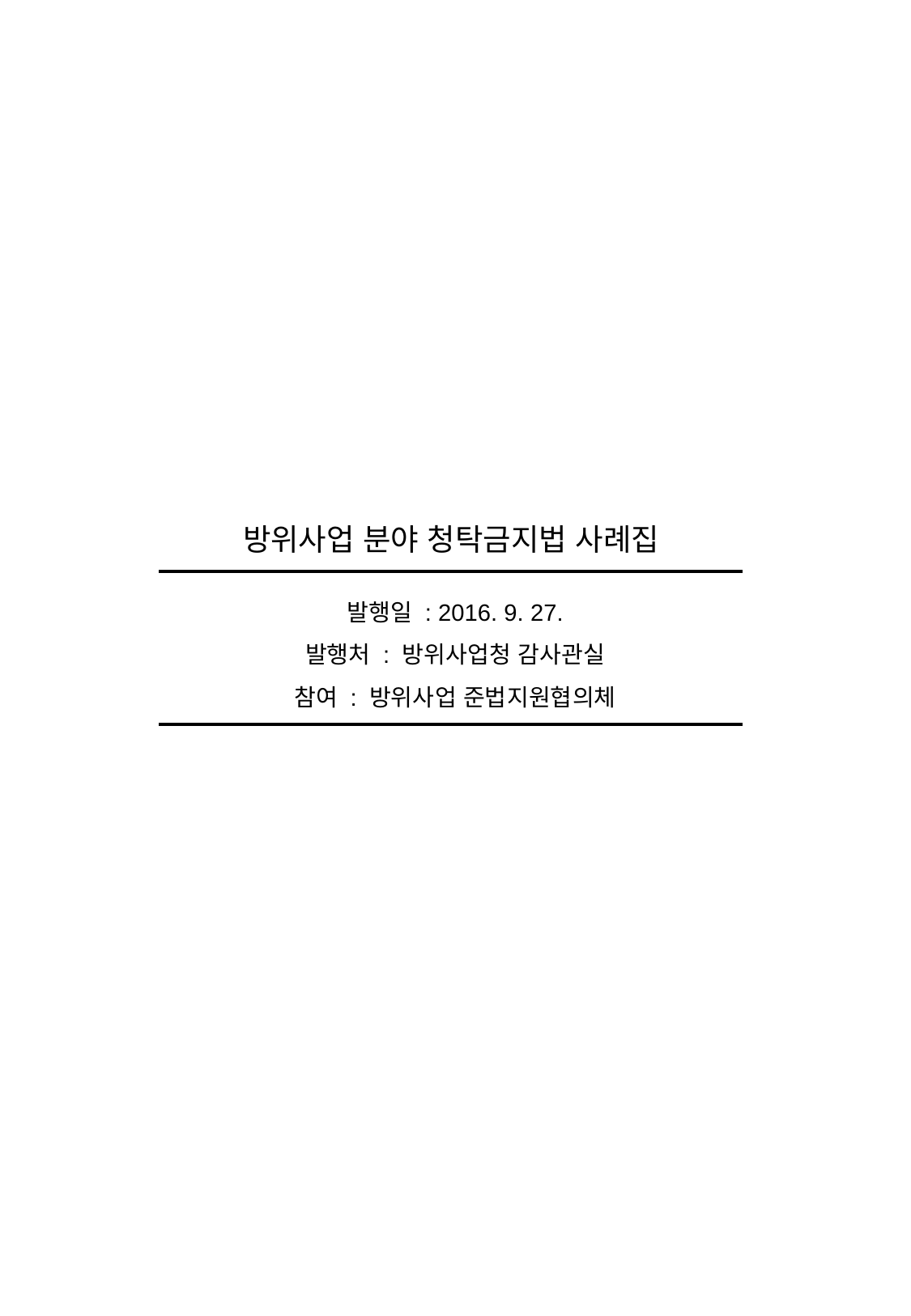

방위사업 분야 청탁금지법 사례집
발행일 : 2016. 9. 27.
발행처 : 방위사업청 감사관실
참여 : 방위사업 준법지원협의체